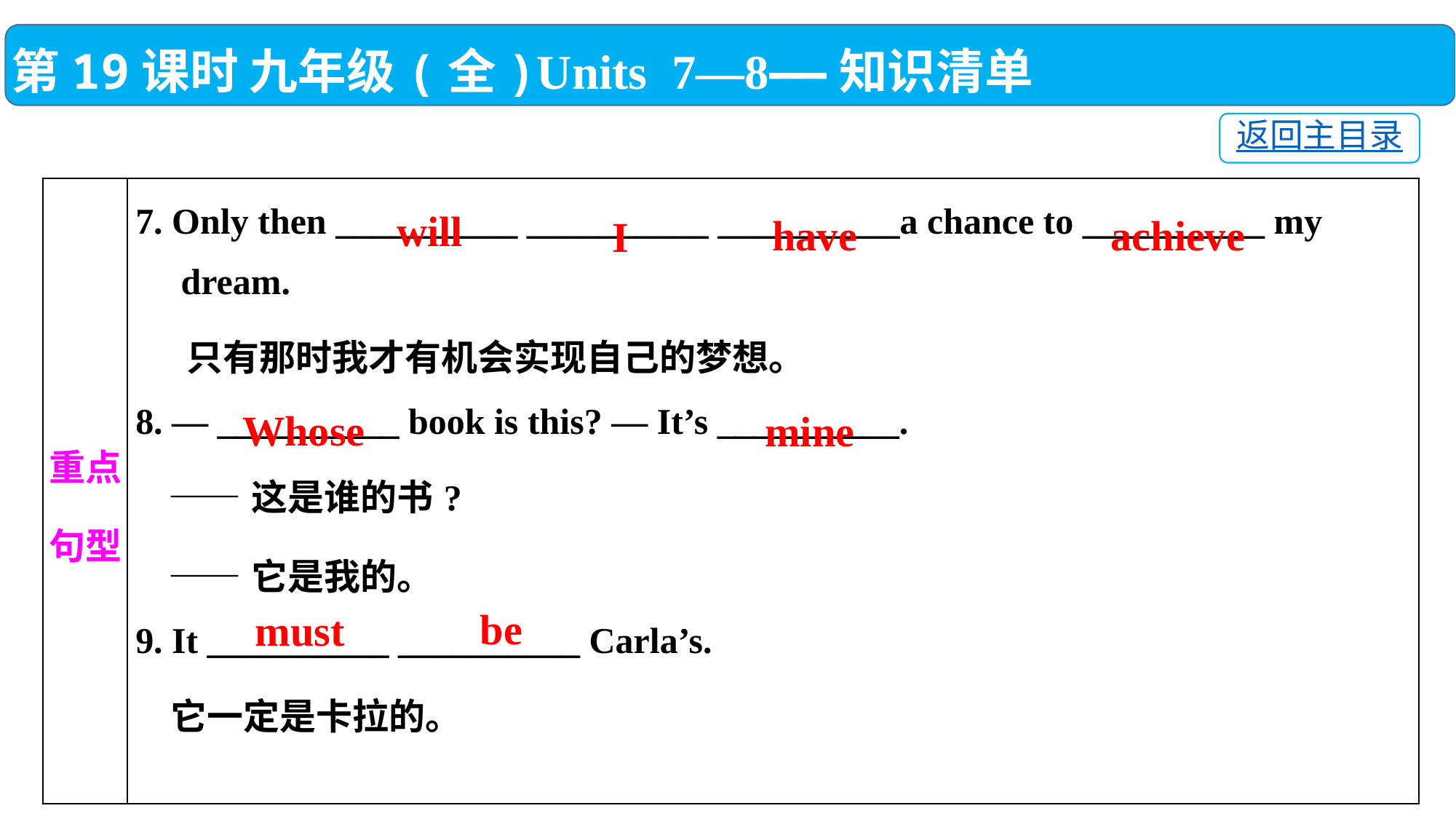

第19课时 九年级(全)Units  7—8——知识清单
返回主目录
| 重点 句型 | 7. Only then \_\_\_\_\_\_\_\_\_\_ \_\_\_\_\_\_\_\_\_\_ \_\_\_\_\_\_\_\_\_\_a chance to \_\_\_\_\_\_\_\_\_\_ my dream. 只有那时我才有机会实现自己的梦想。 8. — \_\_\_\_\_\_\_\_\_\_ book is this? — It’s \_\_\_\_\_\_\_\_\_\_. ——这是谁的书? ——它是我的。 9. It \_\_\_\_\_\_\_\_\_\_ \_\_\_\_\_\_\_\_\_\_ Carla’s. 它一定是卡拉的。 |
| --- | --- |
will
achieve
have
I
Whose
mine
be
must